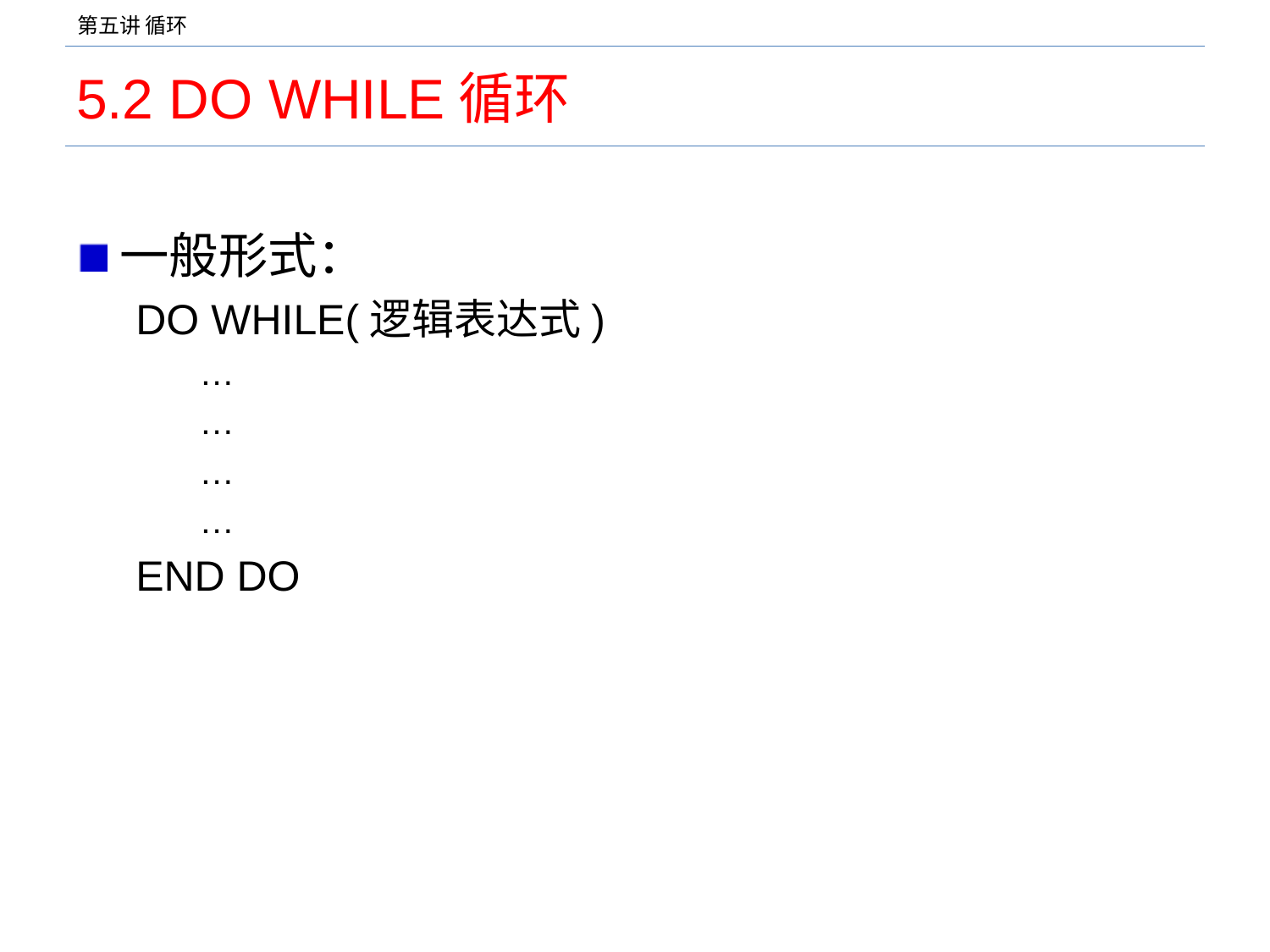

# 5.2 DO WHILE循环
一般形式：
DO WHILE(逻辑表达式)
…
…
…
…
END DO